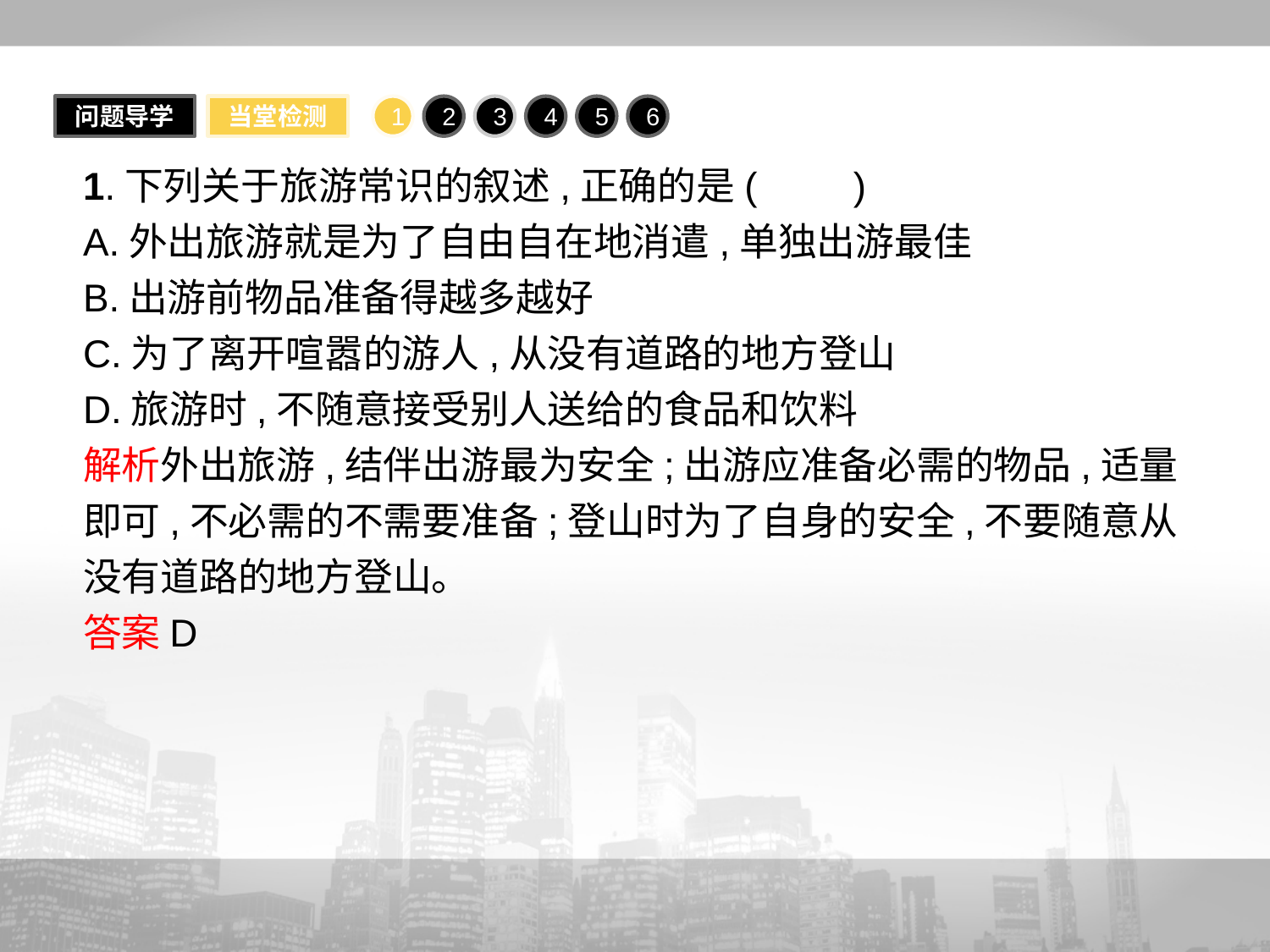

问题导学
当堂检测
1
2
3
4
5
6
1.下列关于旅游常识的叙述,正确的是(　　)
A.外出旅游就是为了自由自在地消遣,单独出游最佳
B.出游前物品准备得越多越好
C.为了离开喧嚣的游人,从没有道路的地方登山
D.旅游时,不随意接受别人送给的食品和饮料
解析外出旅游,结伴出游最为安全;出游应准备必需的物品,适量即可,不必需的不需要准备;登山时为了自身的安全,不要随意从没有道路的地方登山。
答案D